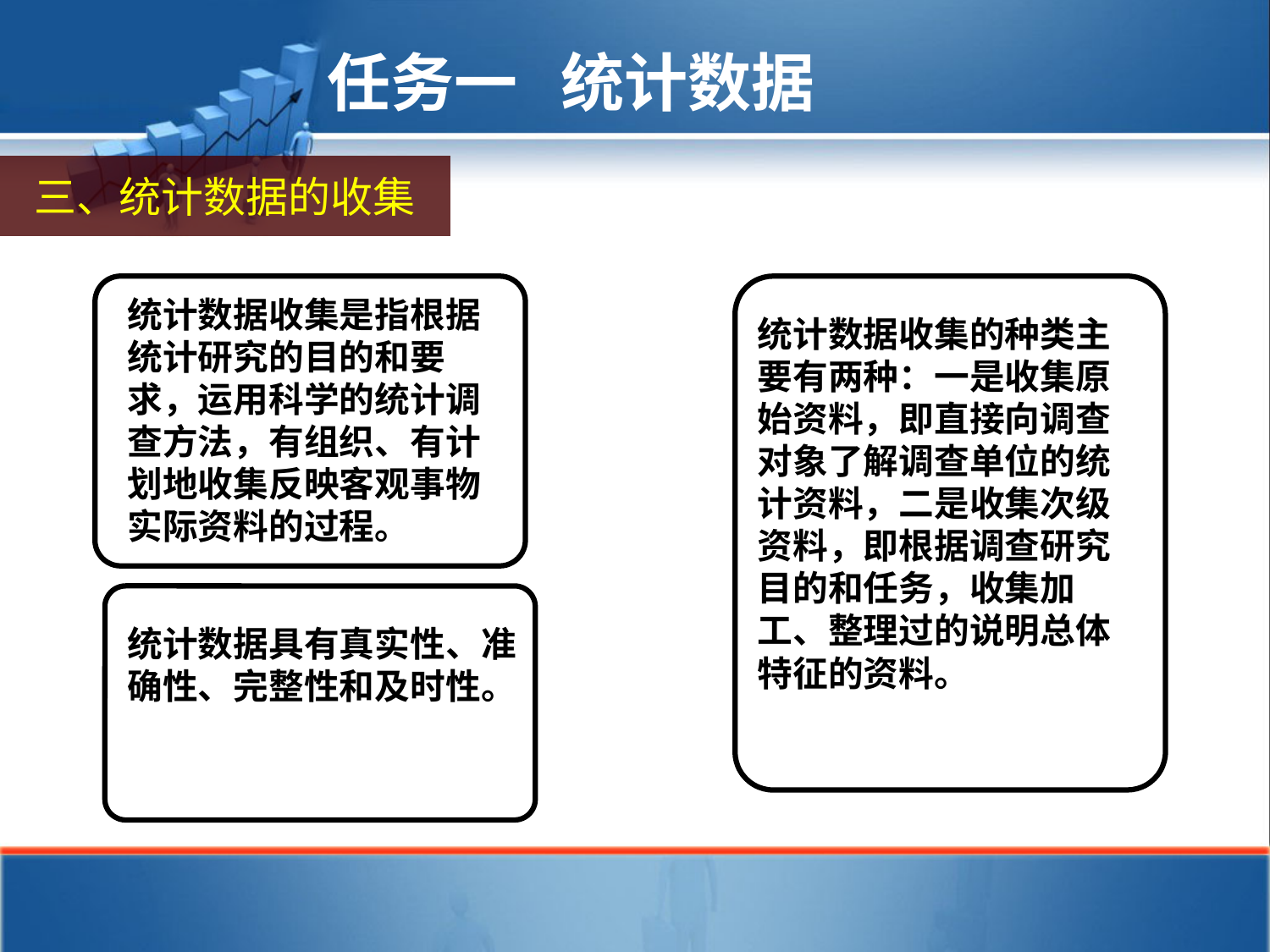

任务一   统计数据
三、统计数据的收集

统计数据收集是指根据统计研究的目的和要求，运用科学的统计调查方法，有组织、有计划地收集反映客观事物实际资料的过程。
统计数据收集的种类主要有两种：一是收集原始资料，即直接向调查对象了解调查单位的统计资料，二是收集次级资料，即根据调查研究目的和任务，收集加工、整理过的说明总体特征的资料。

统计数据具有真实性、准确性、完整性和及时性。